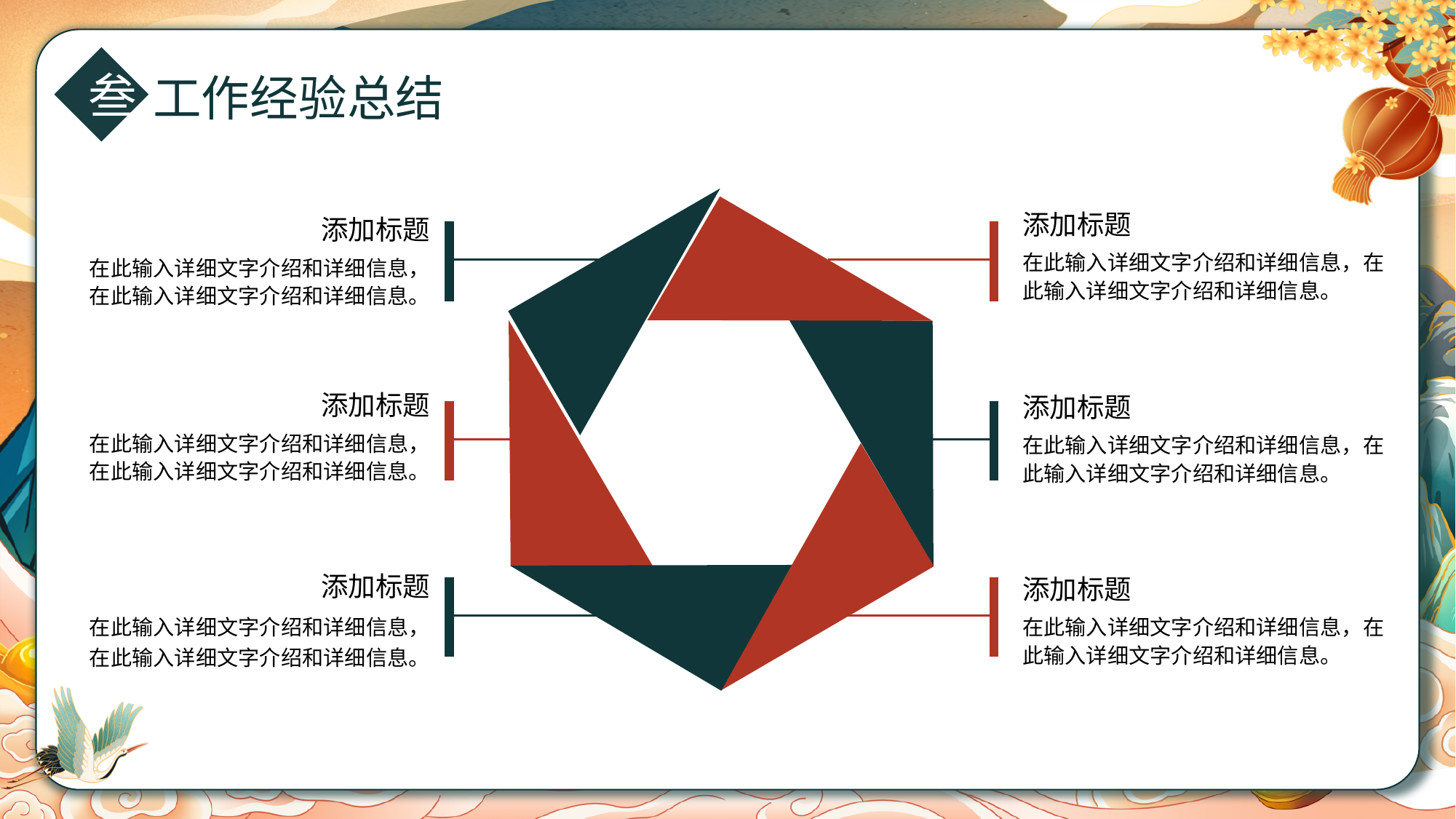

叁
工作经验总结

添加标题
在此输入详细文字介绍和详细信息，在此输入详细文字介绍和详细信息。
添加标题
在此输入详细文字介绍和详细信息，在此输入详细文字介绍和详细信息。

标题
文字

添加标题
在此输入详细文字介绍和详细信息，在此输入详细文字介绍和详细信息。
添加标题
在此输入详细文字介绍和详细信息，在此输入详细文字介绍和详细信息。

添加标题
在此输入详细文字介绍和详细信息，在此输入详细文字介绍和详细信息。
添加标题
在此输入详细文字介绍和详细信息，在此输入详细文字介绍和详细信息。